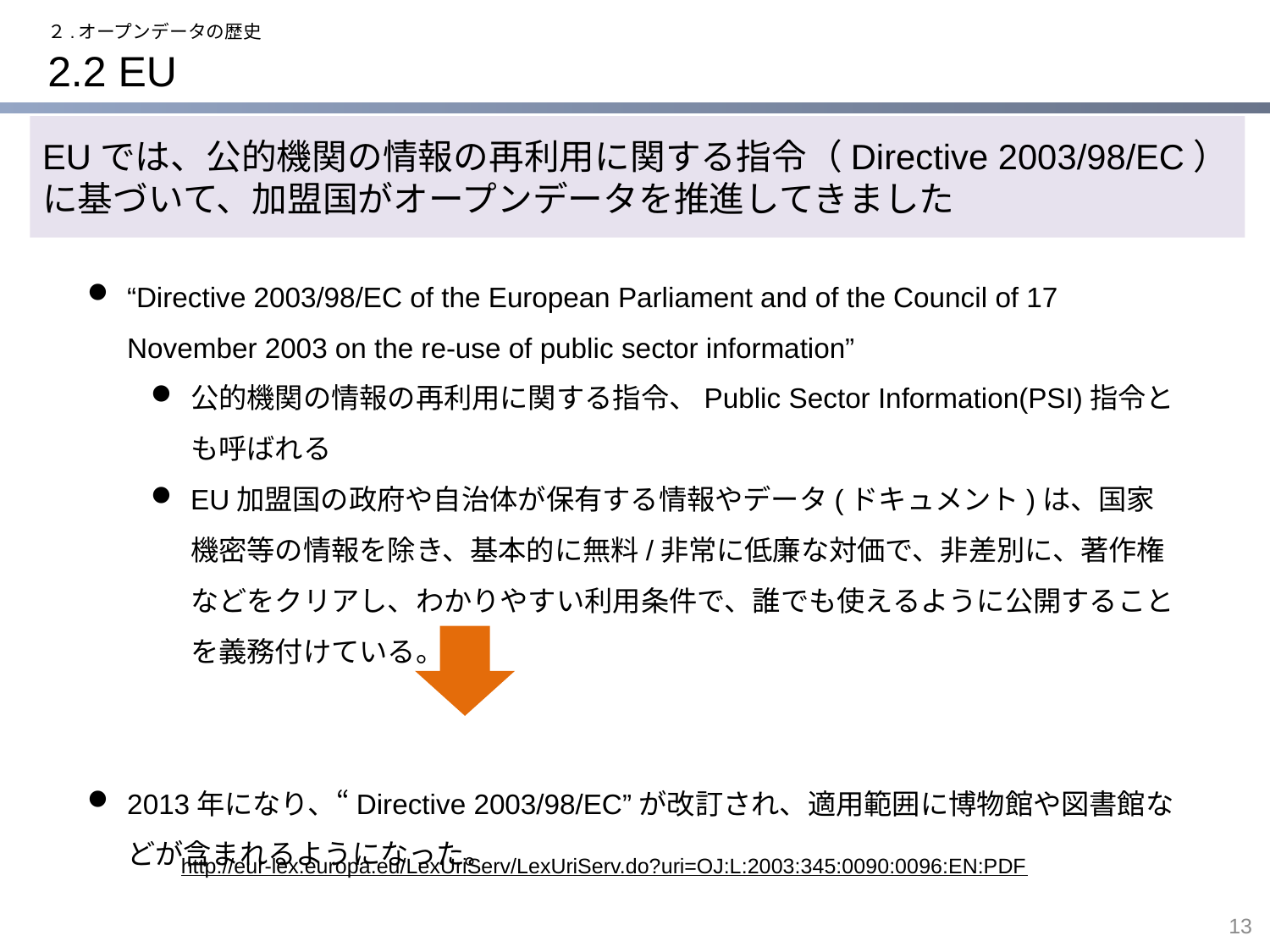

２.オープンデータの歴史
# 2.2 EU
EUでは、公的機関の情報の再利用に関する指令（Directive 2003/98/EC）に基づいて、加盟国がオープンデータを推進してきました
“Directive 2003/98/EC of the European Parliament and of the Council of 17 November 2003 on the re-use of public sector information”
公的機関の情報の再利用に関する指令、Public Sector Information(PSI)指令とも呼ばれる
EU加盟国の政府や自治体が保有する情報やデータ(ドキュメント)は、国家機密等の情報を除き、基本的に無料/非常に低廉な対価で、非差別に、著作権などをクリアし、わかりやすい利用条件で、誰でも使えるように公開することを義務付けている。

2013年になり、“Directive 2003/98/EC”が改訂され、適用範囲に博物館や図書館などが含まれるようになった。

http://eur-lex.europa.eu/LexUriServ/LexUriServ.do?uri=OJ:L:2003:345:0090:0096:EN:PDF
13